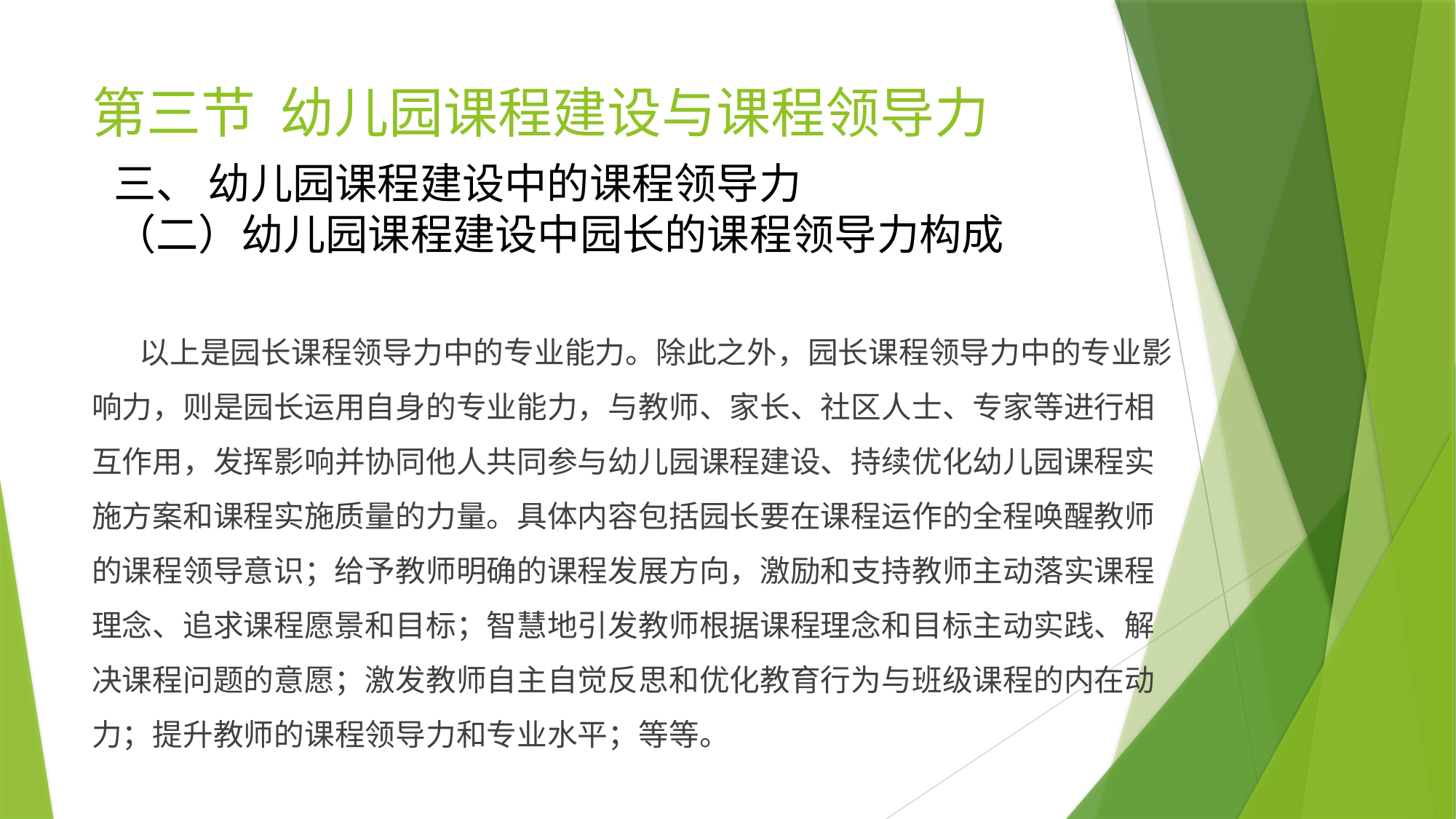

# 第三节  幼儿园课程建设与课程领导力
三、 幼儿园课程建设中的课程领导力
（二）幼儿园课程建设中园长的课程领导力构成
      以上是园长课程领导力中的专业能力。除此之外，园长课程领导力中的专业影响力，则是园长运用自身的专业能力，与教师、家长、社区人士、专家等进行相互作用，发挥影响并协同他人共同参与幼儿园课程建设、持续优化幼儿园课程实施方案和课程实施质量的力量。具体内容包括园长要在课程运作的全程唤醒教师的课程领导意识；给予教师明确的课程发展方向，激励和支持教师主动落实课程理念、追求课程愿景和目标；智慧地引发教师根据课程理念和目标主动实践、解决课程问题的意愿；激发教师自主自觉反思和优化教育行为与班级课程的内在动力；提升教师的课程领导力和专业水平；等等。